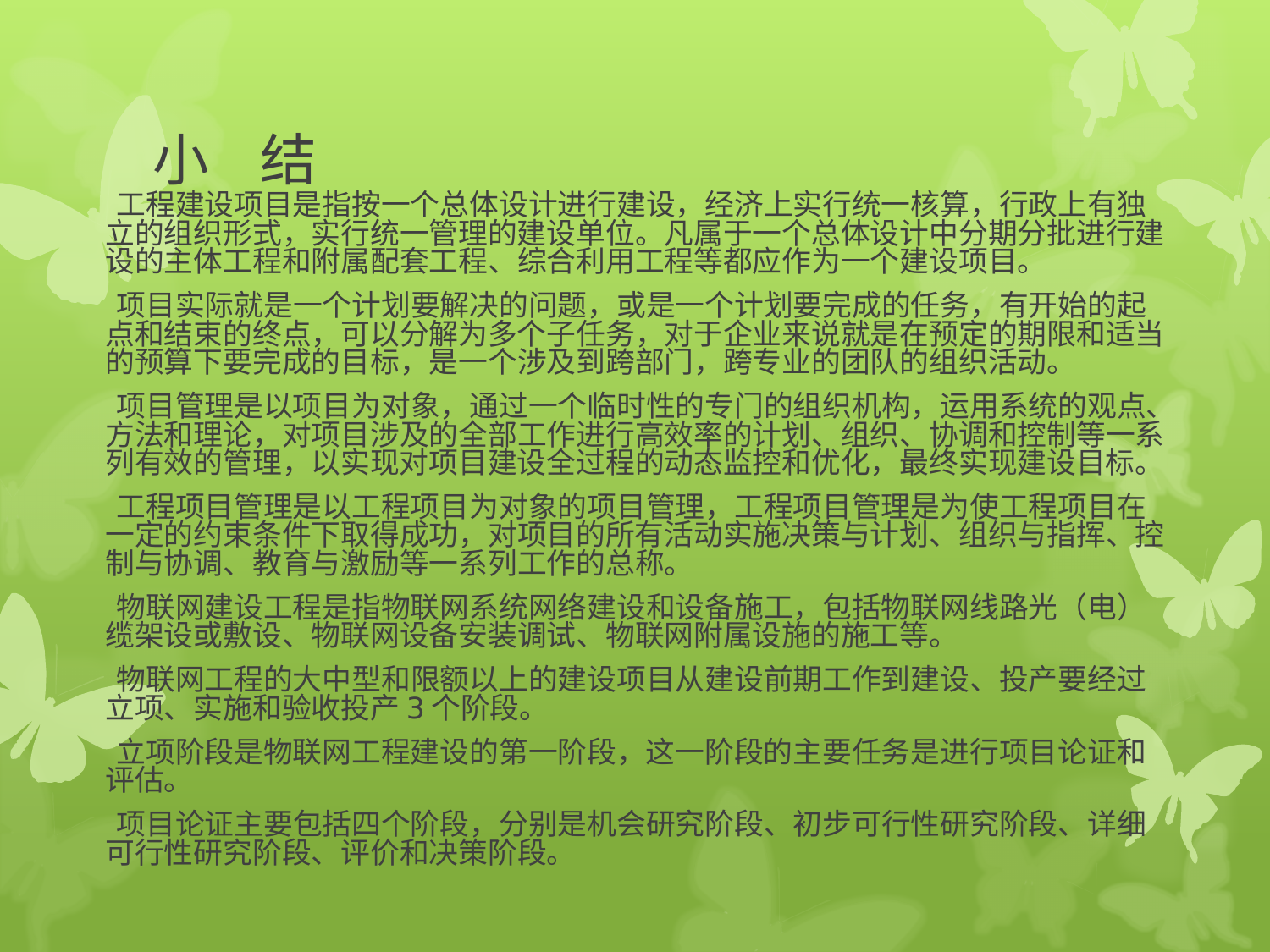

# 小    结
　　工程建设项目是指按一个总体设计进行建设，经济上实行统一核算，行政上有独立的组织形式，实行统一管理的建设单位。凡属于一个总体设计中分期分批进行建设的主体工程和附属配套工程、综合利用工程等都应作为一个建设项目。
　　项目实际就是一个计划要解决的问题，或是一个计划要完成的任务，有开始的起点和结束的终点，可以分解为多个子任务，对于企业来说就是在预定的期限和适当的预算下要完成的目标，是一个涉及到跨部门，跨专业的团队的组织活动。
　　项目管理是以项目为对象，通过一个临时性的专门的组织机构，运用系统的观点、方法和理论，对项目涉及的全部工作进行高效率的计划、组织、协调和控制等一系列有效的管理，以实现对项目建设全过程的动态监控和优化，最终实现建设目标。
　　工程项目管理是以工程项目为对象的项目管理，工程项目管理是为使工程项目在一定的约束条件下取得成功，对项目的所有活动实施决策与计划、组织与指挥、控制与协调、教育与激励等一系列工作的总称。
　　物联网建设工程是指物联网系统网络建设和设备施工，包括物联网线路光（电）缆架设或敷设、物联网设备安装调试、物联网附属设施的施工等。
　　物联网工程的大中型和限额以上的建设项目从建设前期工作到建设、投产要经过立项、实施和验收投产3个阶段。
　　立项阶段是物联网工程建设的第一阶段，这一阶段的主要任务是进行项目论证和评估。
　　项目论证主要包括四个阶段，分别是机会研究阶段、初步可行性研究阶段、详细可行性研究阶段、评价和决策阶段。